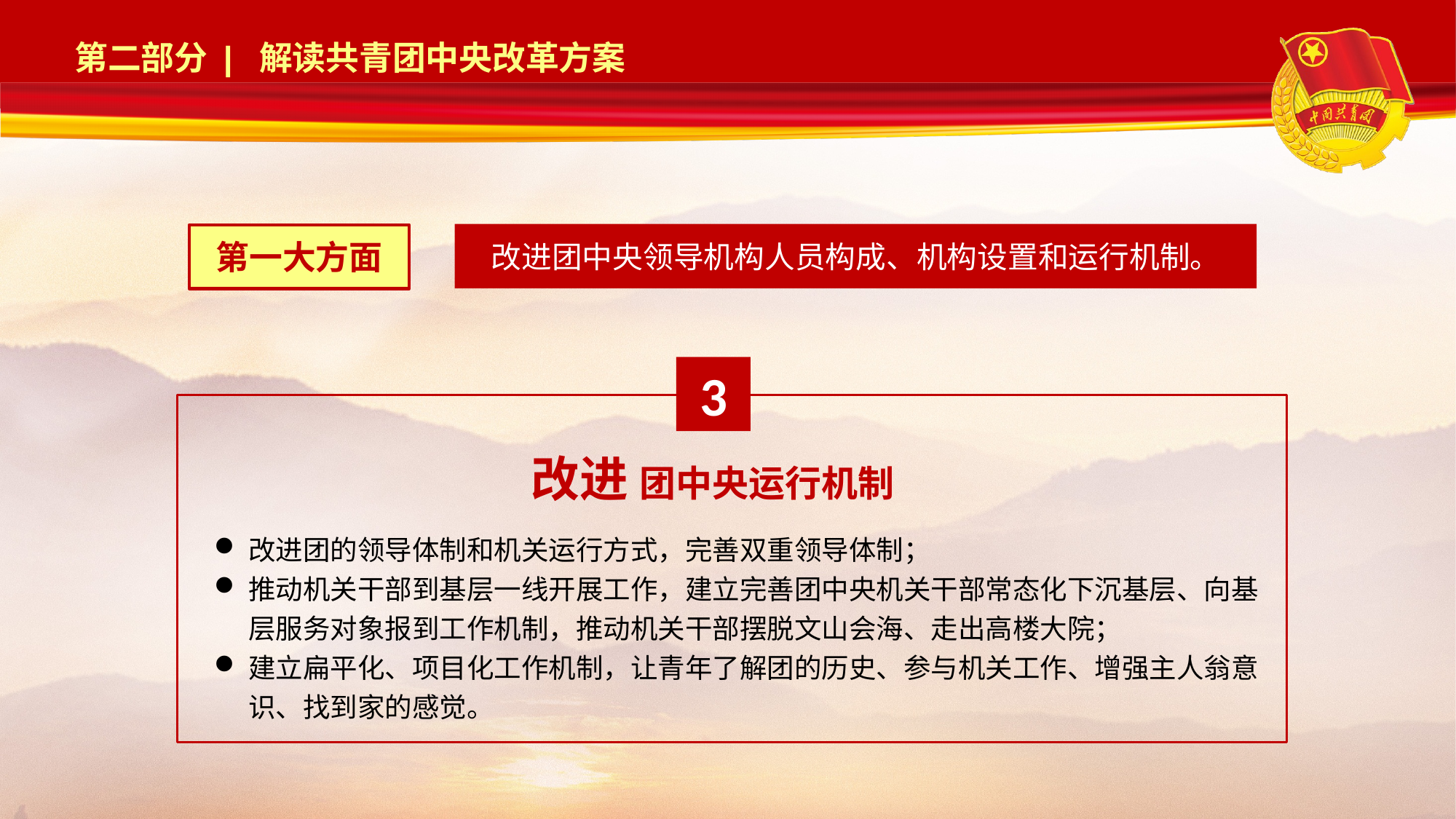

改进团中央领导机构人员构成、机构设置和运行机制。
第一大方面
3

改进 团中央运行机制
改进团的领导体制和机关运行方式，完善双重领导体制；
推动机关干部到基层一线开展工作，建立完善团中央机关干部常态化下沉基层、向基层服务对象报到工作机制，推动机关干部摆脱文山会海、走出高楼大院；
建立扁平化、项目化工作机制，让青年了解团的历史、参与机关工作、增强主人翁意识、找到家的感觉。